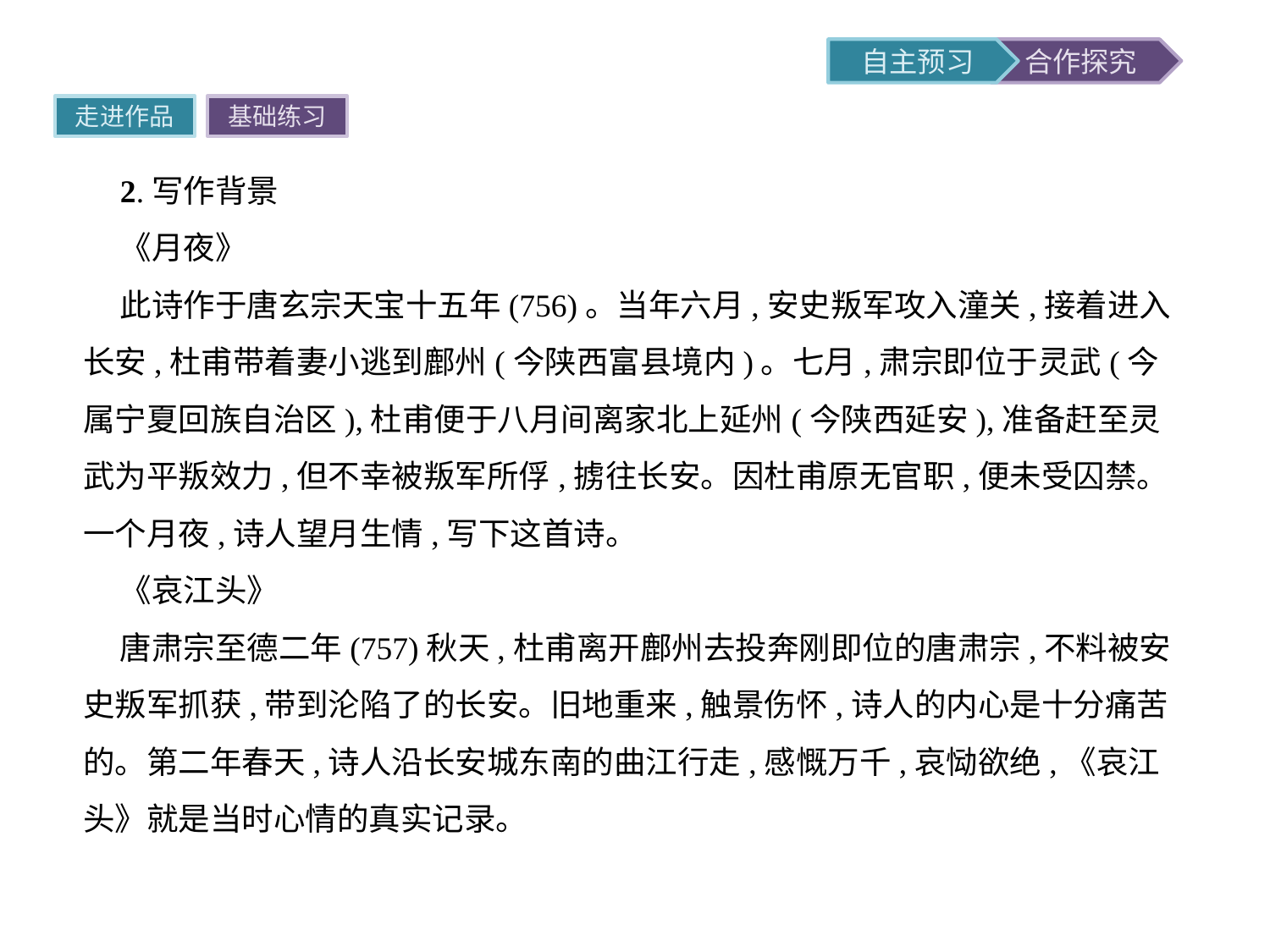

走进作品
基础练习
2.写作背景
《月夜》
此诗作于唐玄宗天宝十五年(756)。当年六月,安史叛军攻入潼关,接着进入长安,杜甫带着妻小逃到鄜州(今陕西富县境内)。七月,肃宗即位于灵武(今属宁夏回族自治区),杜甫便于八月间离家北上延州(今陕西延安),准备赶至灵武为平叛效力,但不幸被叛军所俘,掳往长安。因杜甫原无官职,便未受囚禁。一个月夜,诗人望月生情,写下这首诗。
《哀江头》
唐肃宗至德二年(757)秋天,杜甫离开鄜州去投奔刚即位的唐肃宗,不料被安史叛军抓获,带到沦陷了的长安。旧地重来,触景伤怀,诗人的内心是十分痛苦的。第二年春天,诗人沿长安城东南的曲江行走,感慨万千,哀恸欲绝,《哀江头》就是当时心情的真实记录。